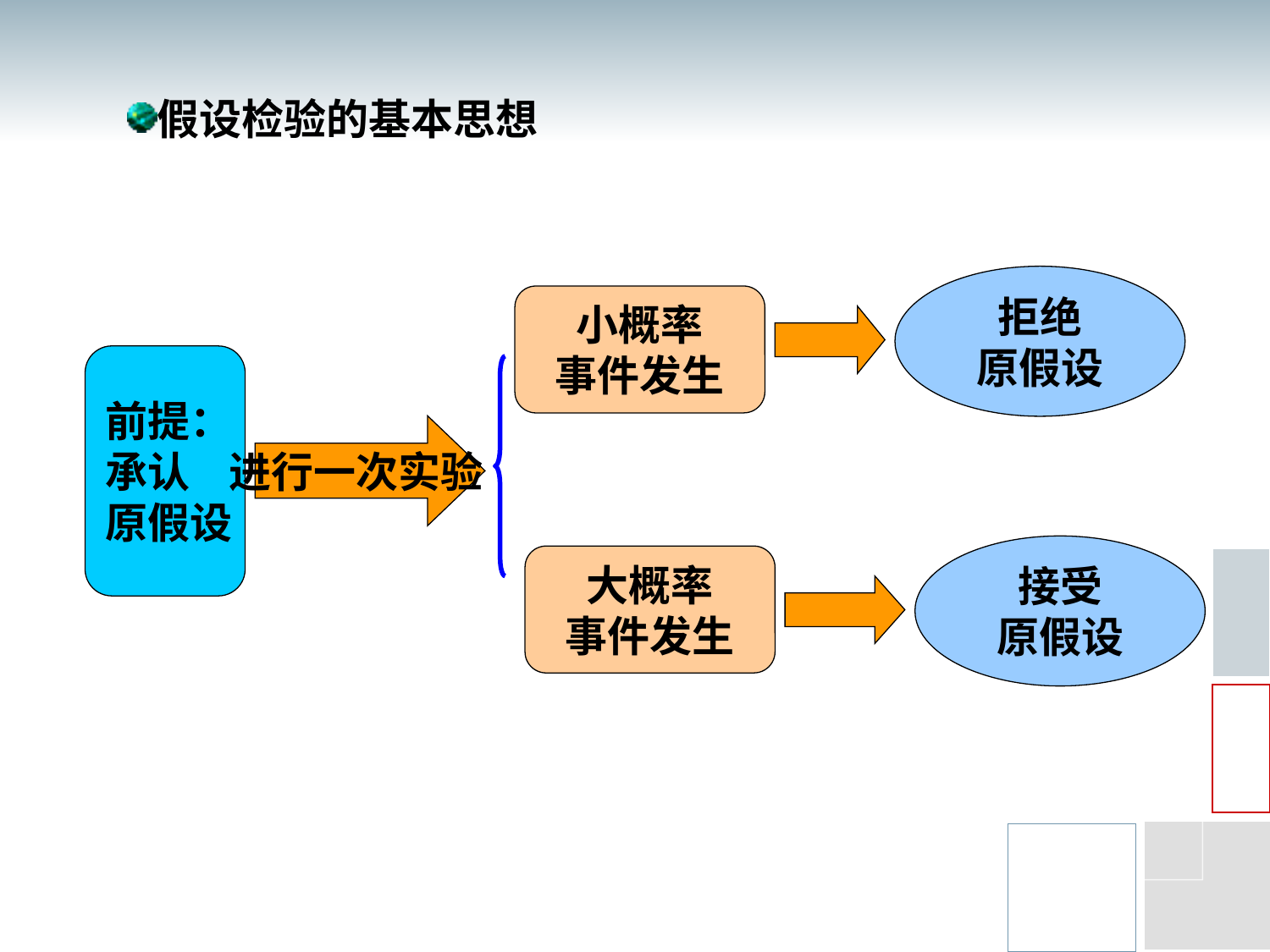

假设检验的基本思想

拒绝
原假设
小概率
事件发生

前提：
承认
原假设

进行一次实验
接受
原假设
大概率
事件发生